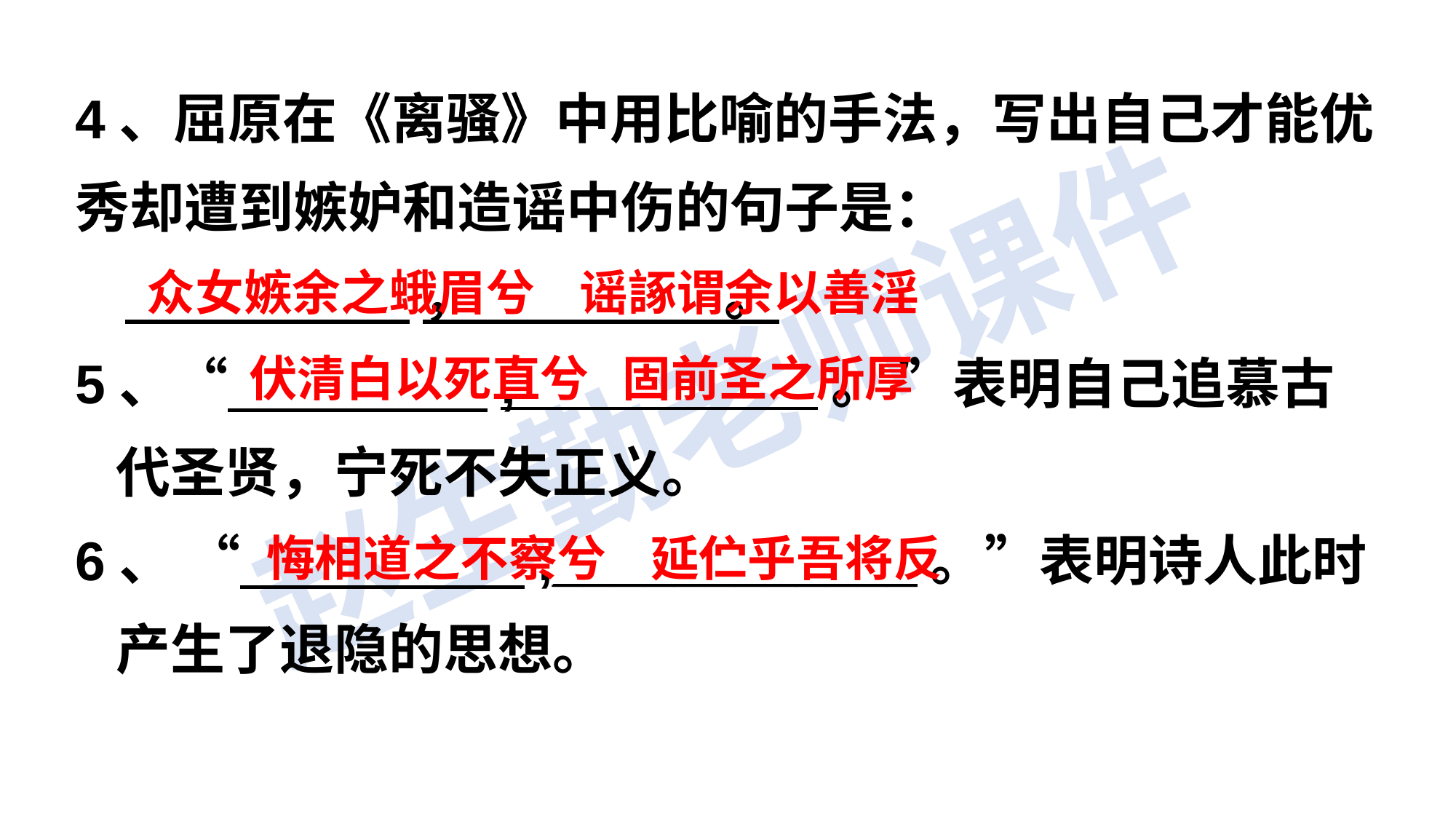

4、屈原在《离骚》中用比喻的手法，写出自己才能优
秀却遭到嫉妒和造谣中伤的句子是：
                           ，                    。
5、“                     ,                    。 ”表明自己追慕古代圣贤，宁死不失正义。
6、 “                       ,____________。”表明诗人此时产生了退隐的思想。
众女嫉余之蛾眉兮    谣諑谓余以善淫
伏清白以死直兮   固前圣之所厚
悔相道之不察兮    延伫乎吾将反